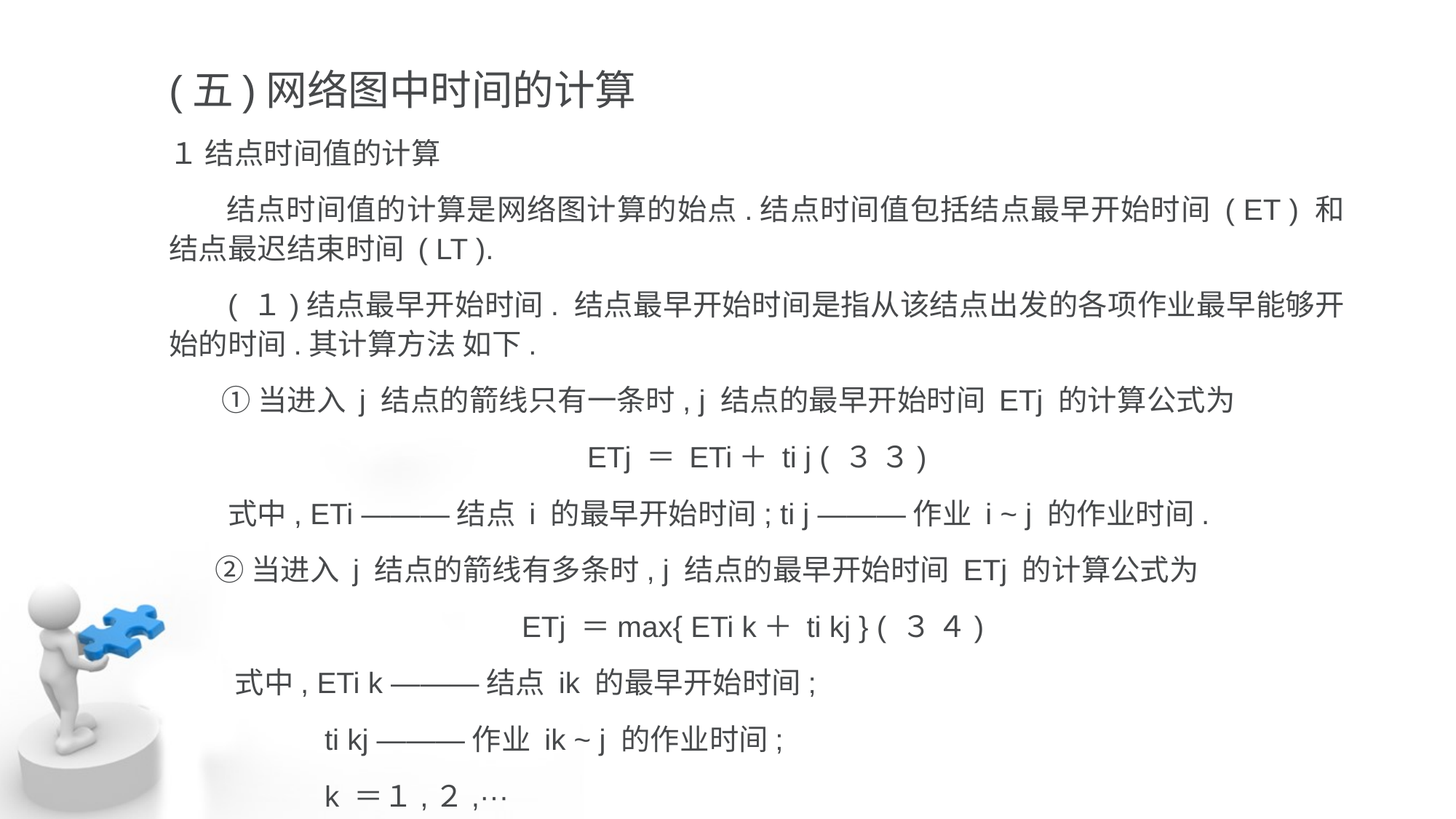

(五)网络图中时间的计算
１ 结点时间值的计算
       结点时间值的计算是网络图计算的始点.结点时间值包括结点最早开始时间 ( ET ) 和结点最迟结束时间 ( LT ).
       ( １)结点最早开始时间. 结点最早开始时间是指从该结点出发的各项作业最早能够开始的时间.其计算方法 如下.
        ①当进入 j 结点的箭线只有一条时, j 结点的最早开始时间 ETj 的计算公式为
 ETj ＝ ETi＋ ti j ( ３ ３)
        式中, ETi ———结点 i 的最早开始时间; ti j ———作业 i ~ j 的作业时间.
       ②当进入 j 结点的箭线有多条时, j 结点的最早开始时间 ETj 的计算公式为
ETj ＝max{ ETi k＋ ti kj } ( ３ ４)
         式中, ETi k ———结点 ik 的最早开始时间;
                   ti kj ———作业 ik ~ j 的作业时间;
                   k ＝１,２,···